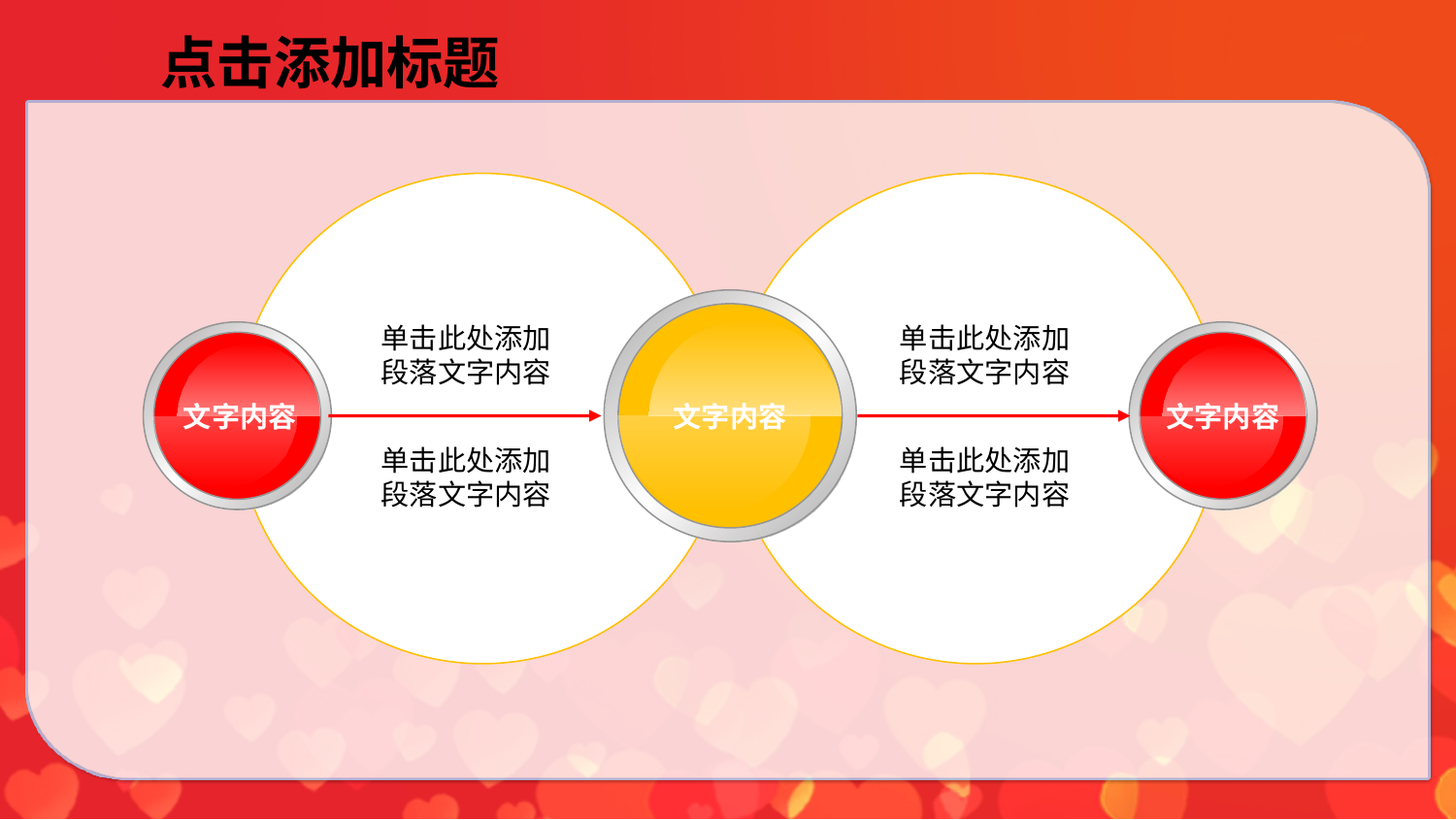

点击添加标题

单击此处添加
段落文字内容
单击此处添加
段落文字内容

文字内容
文字内容
文字内容
单击此处添加
段落文字内容

单击此处添加
段落文字内容